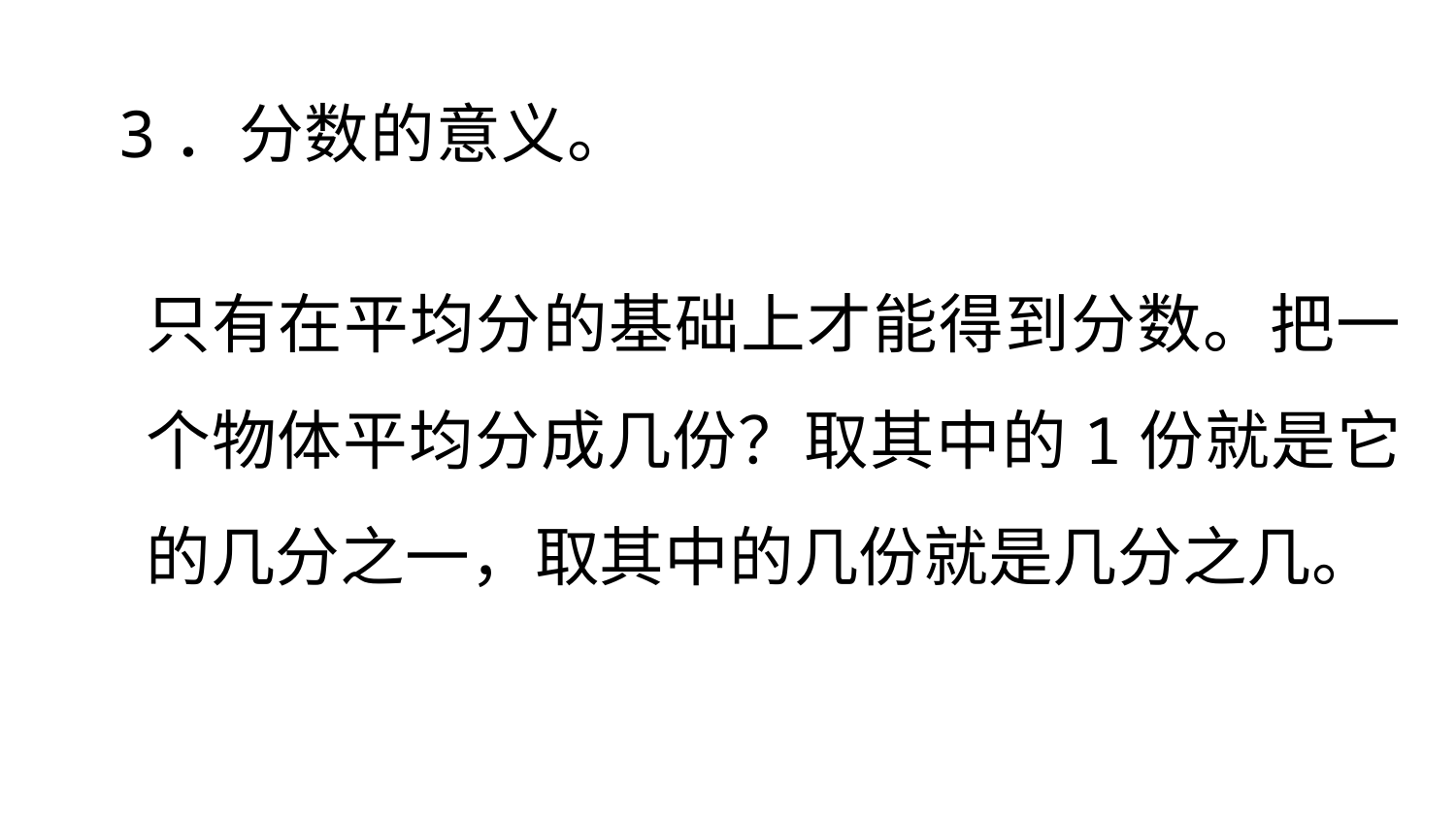

3．分数的意义。
只有在平均分的基础上才能得到分数。把一个物体平均分成几份？取其中的1份就是它的几分之一，取其中的几份就是几分之几。